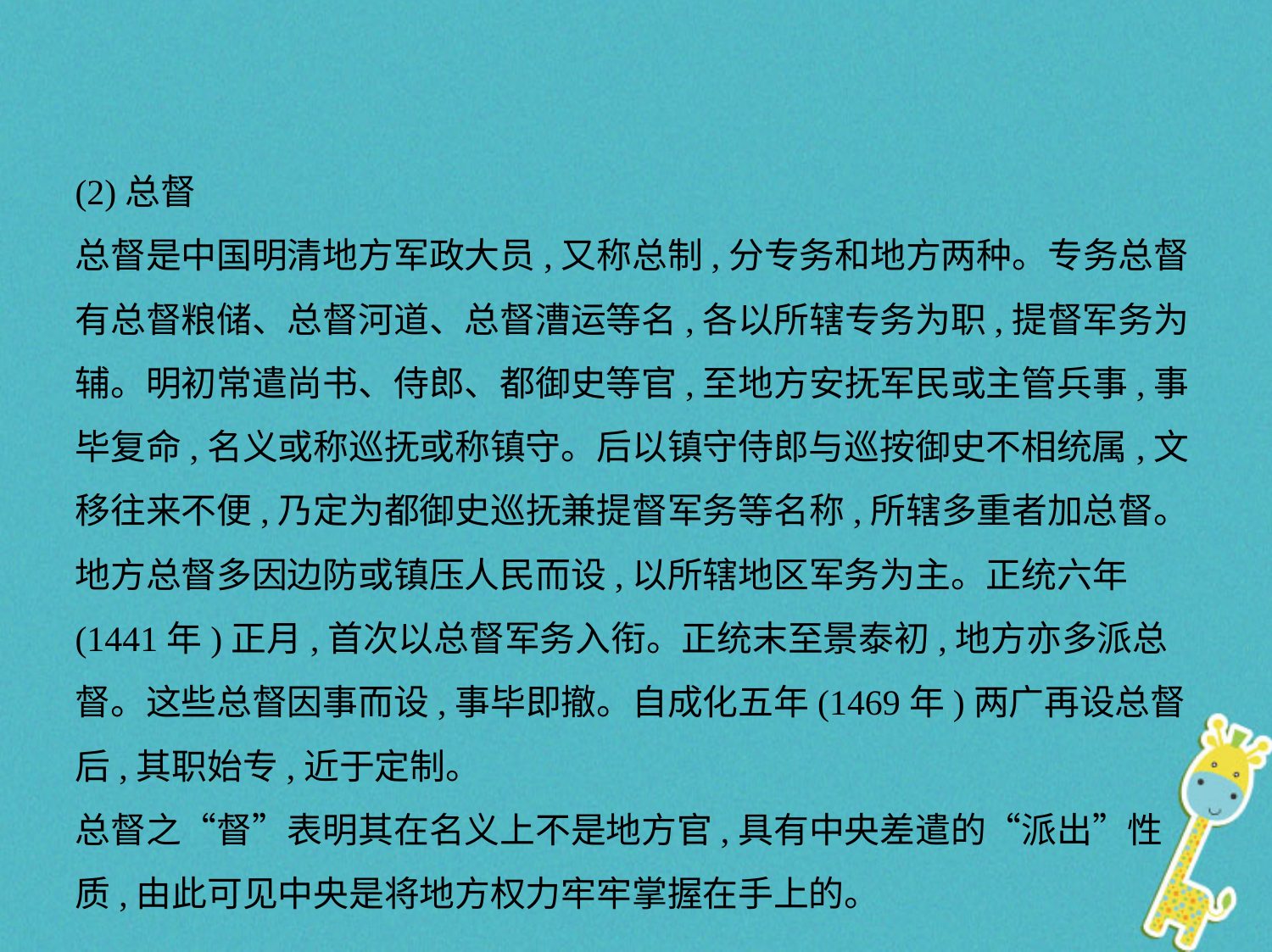

(2)总督
总督是中国明清地方军政大员,又称总制,分专务和地方两种。专务总督有总督粮储、总督河道、总督漕运等名,各以所辖专务为职,提督军务为辅。明初常遣尚书、侍郎、都御史等官,至地方安抚军民或主管兵事,事毕复命,名义或称巡抚或称镇守。后以镇守侍郎与巡按御史不相统属,文移往来不便,乃定为都御史巡抚兼提督军务等名称,所辖多重者加总督。地方总督多因边防或镇压人民而设,以所辖地区军务为主。正统六年(1441年)正月,首次以总督军务入衔。正统末至景泰初,地方亦多派总督。这些总督因事而设,事毕即撤。自成化五年(1469年)两广再设总督后,其职始专,近于定制。
总督之“督”表明其在名义上不是地方官,具有中央差遣的“派出”性质,由此可见中央是将地方权力牢牢掌握在手上的。